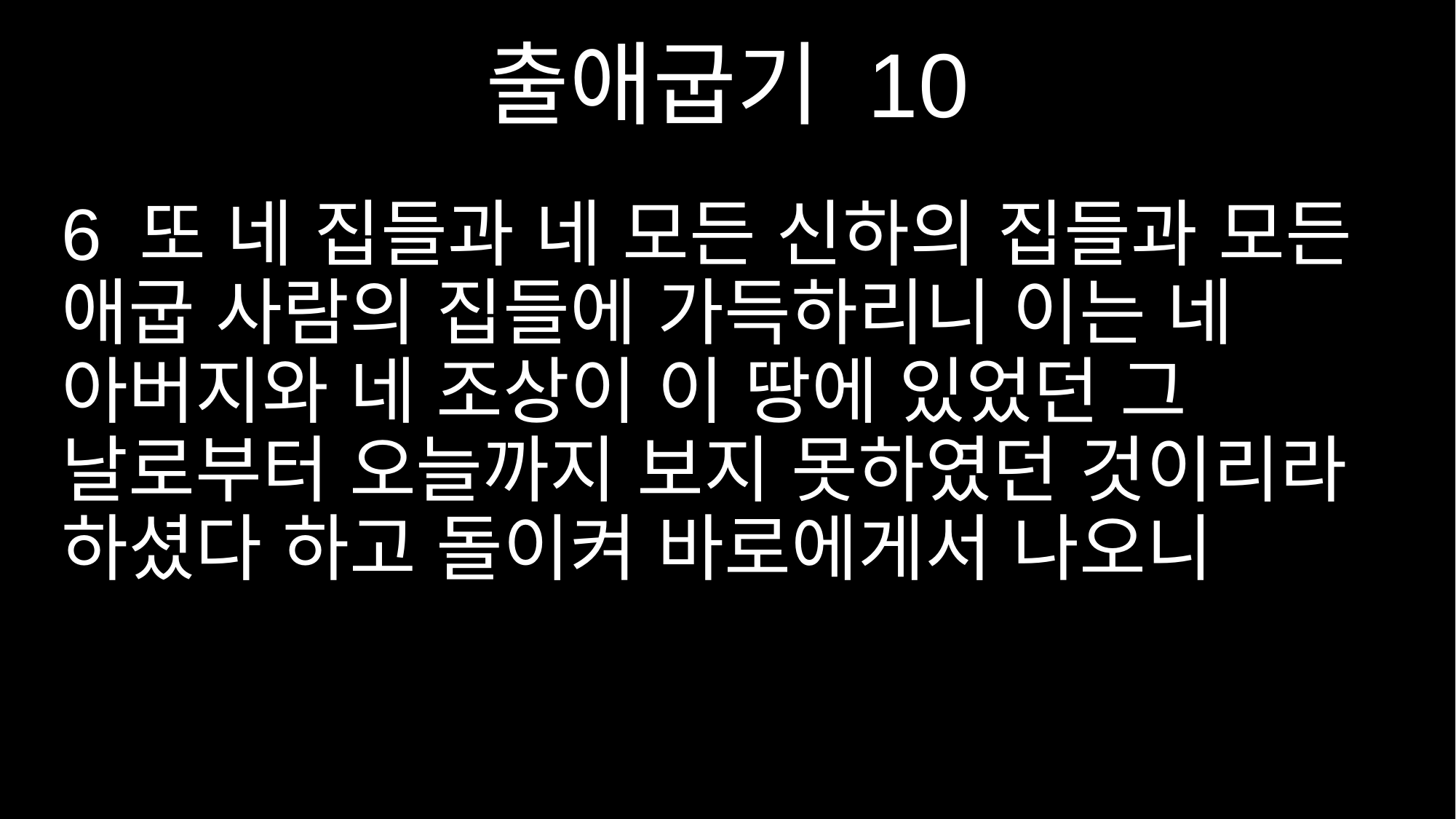

출애굽기 10
6 또 네 집들과 네 모든 신하의 집들과 모든 애굽 사람의 집들에 가득하리니 이는 네 아버지와 네 조상이 이 땅에 있었던 그 날로부터 오늘까지 보지 못하였던 것이리라 하셨다 하고 돌이켜 바로에게서 나오니